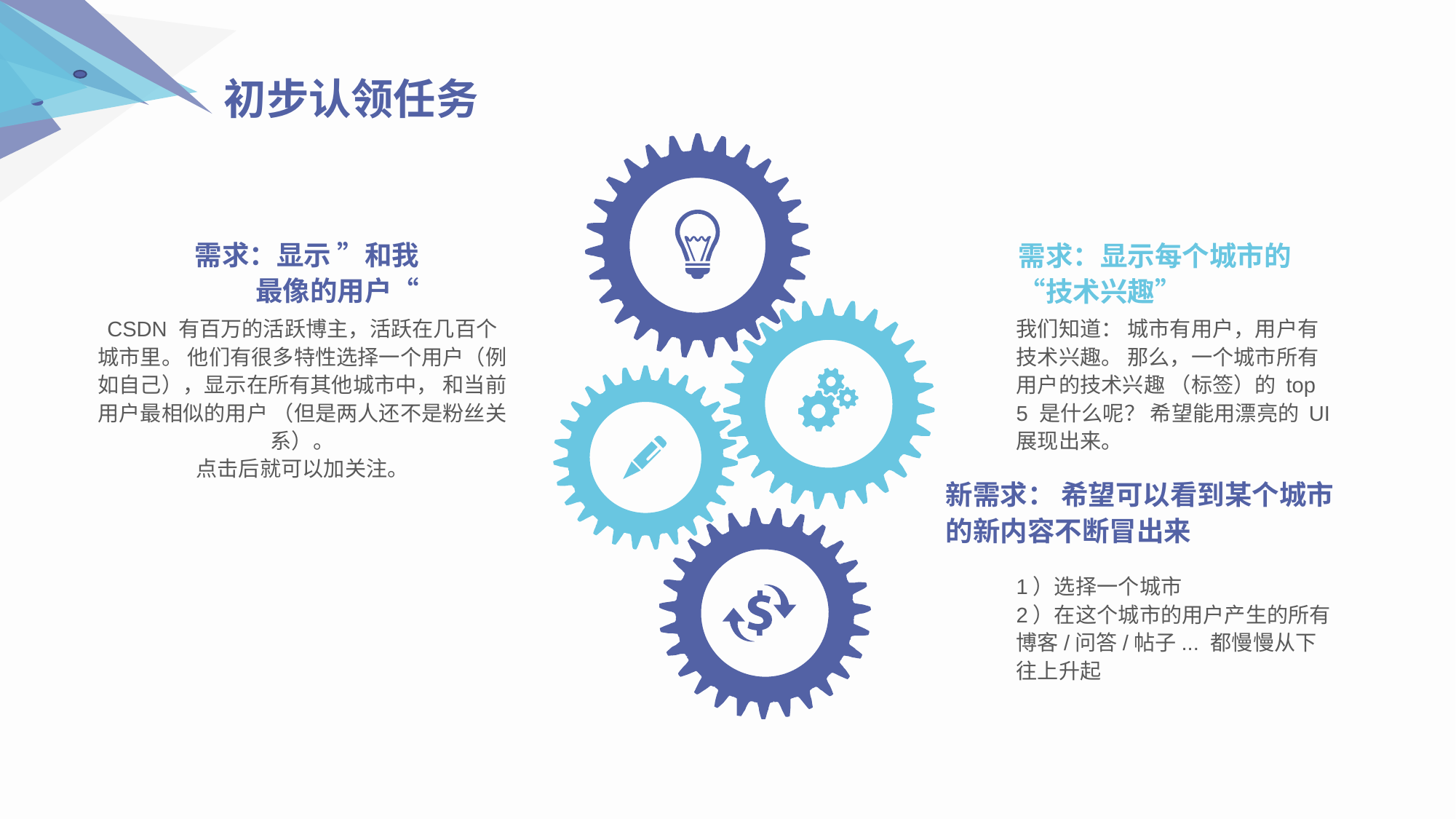

初步认领任务

需求：显示 ”和我最像的用户“
CSDN 有百万的活跃博主，活跃在几百个城市里。 他们有很多特性选择一个用户（例如自己），显示在所有其他城市中， 和当前用户最相似的用户 （但是两人还不是粉丝关系）。
点击后就可以加关注。
需求：显示每个城市的 “技术兴趣”
我们知道： 城市有用户，用户有技术兴趣。 那么，一个城市所有用户的技术兴趣 （标签）的 top 5 是什么呢？ 希望能用漂亮的 UI 展现出来。
新需求： 希望可以看到某个城市的新内容不断冒出来
1）选择一个城市
2）在这个城市的用户产生的所有博客/问答/帖子... 都慢慢从下往上升起